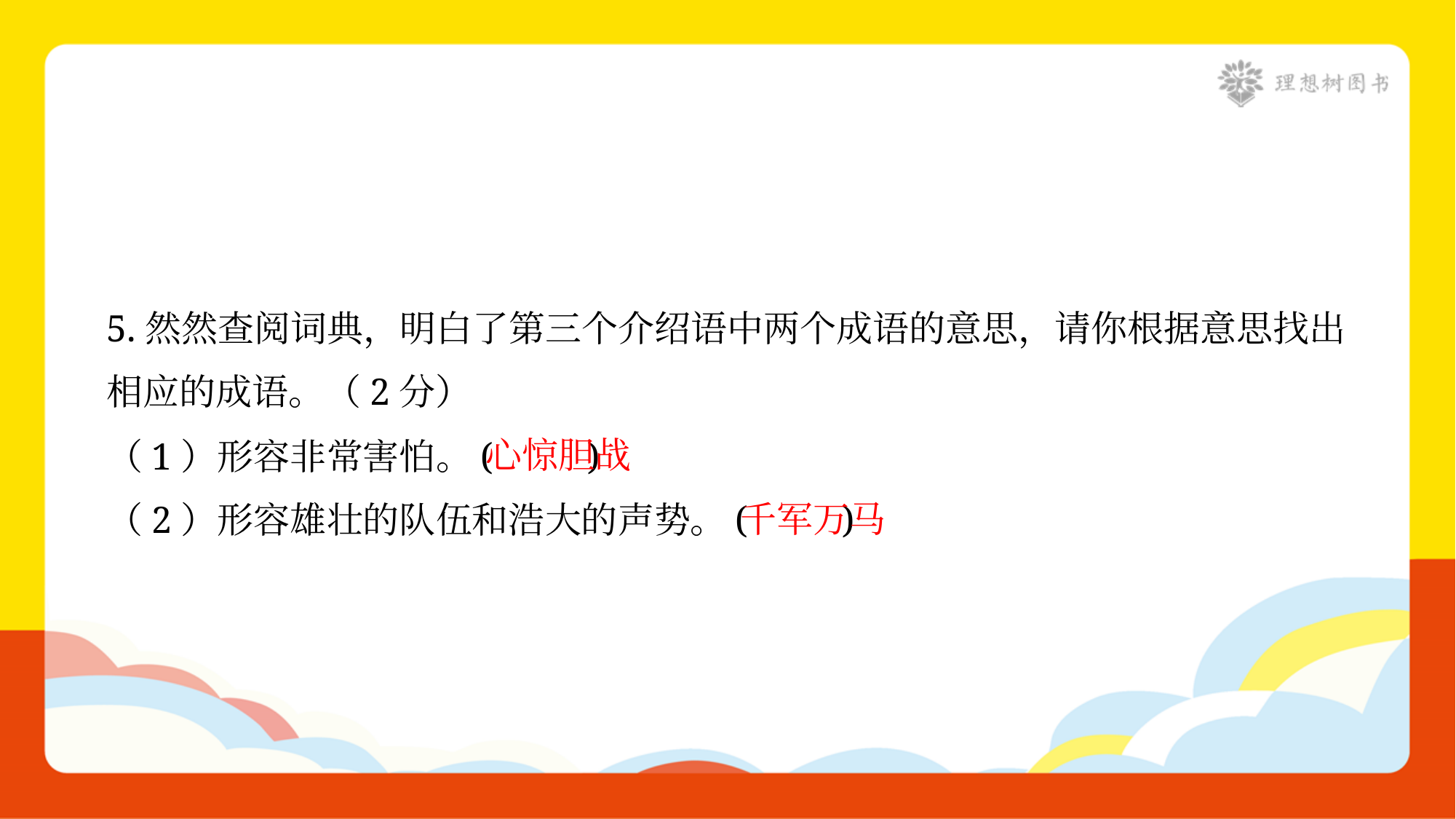

5.然然查阅词典，明白了第三个介绍语中两个成语的意思，请你根据意思找出
相应的成语。（2分）
心惊胆战
（1）形容非常害怕。(          )
千军万马
（2）形容雄壮的队伍和浩大的声势。(          )